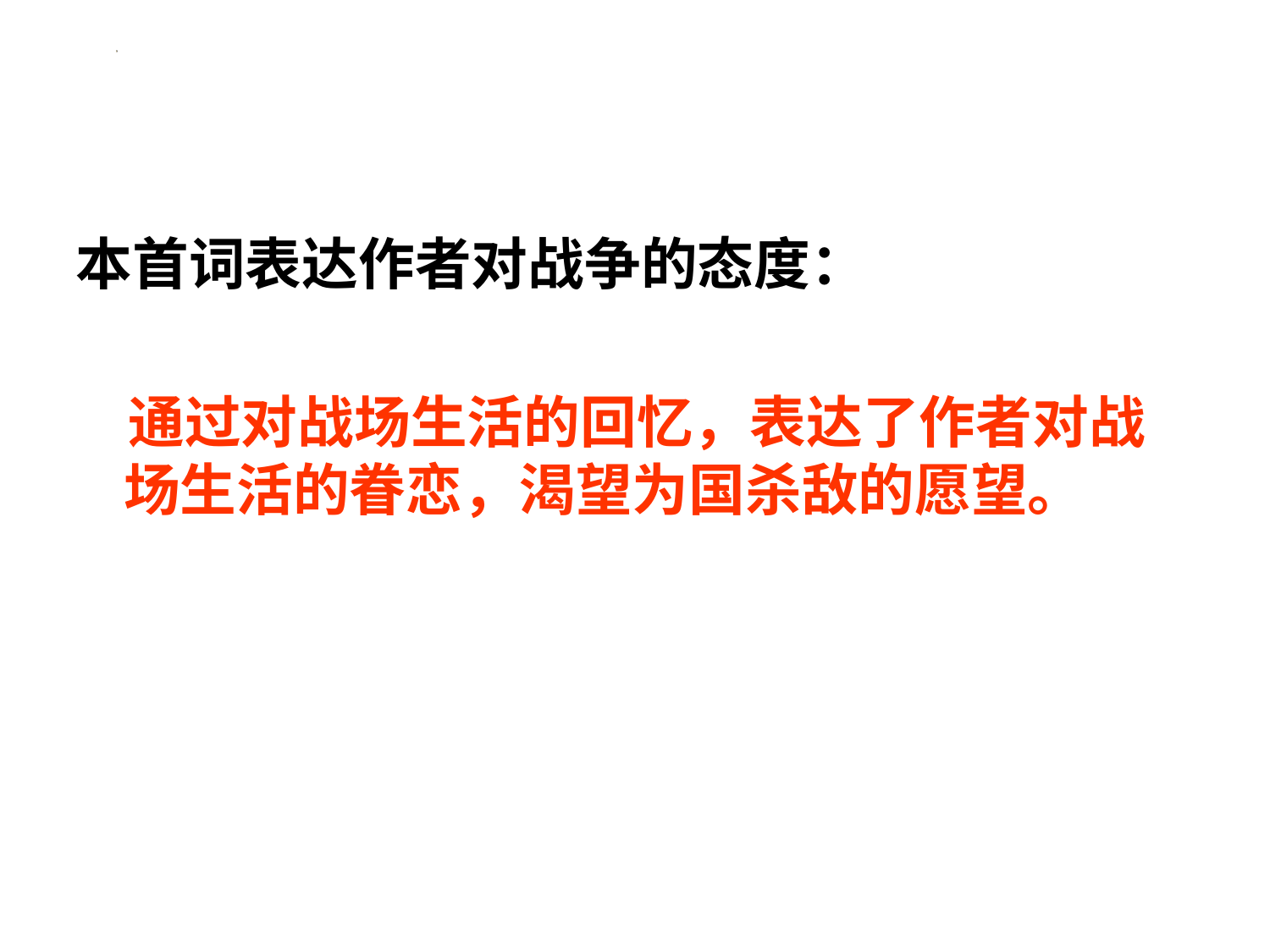

本首词表达作者对战争的态度：

   通过对战场生活的回忆，表达了作者对战场生活的眷恋，渴望为国杀敌的愿望。